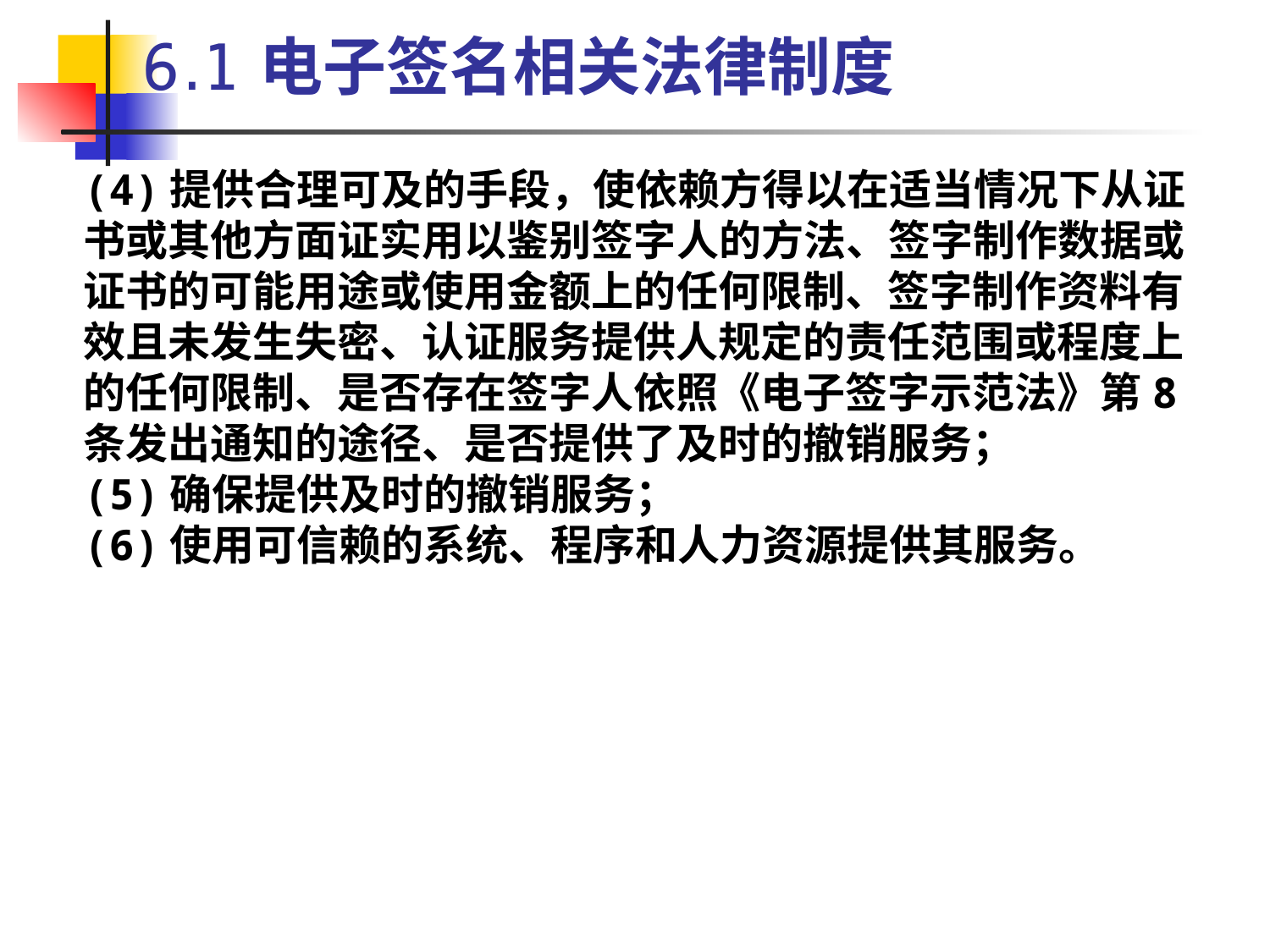

6.1电子签名相关法律制度
(4)提供合理可及的手段，使依赖方得以在适当情况下从证书或其他方面证实用以鉴别签字人的方法、签字制作数据或证书的可能用途或使用金额上的任何限制、签字制作资料有效且未发生失密、认证服务提供人规定的责任范围或程度上的任何限制、是否存在签字人依照《电子签字示范法》第8条发出通知的途径、是否提供了及时的撤销服务；
(5)确保提供及时的撤销服务；
(6)使用可信赖的系统、程序和人力资源提供其服务。